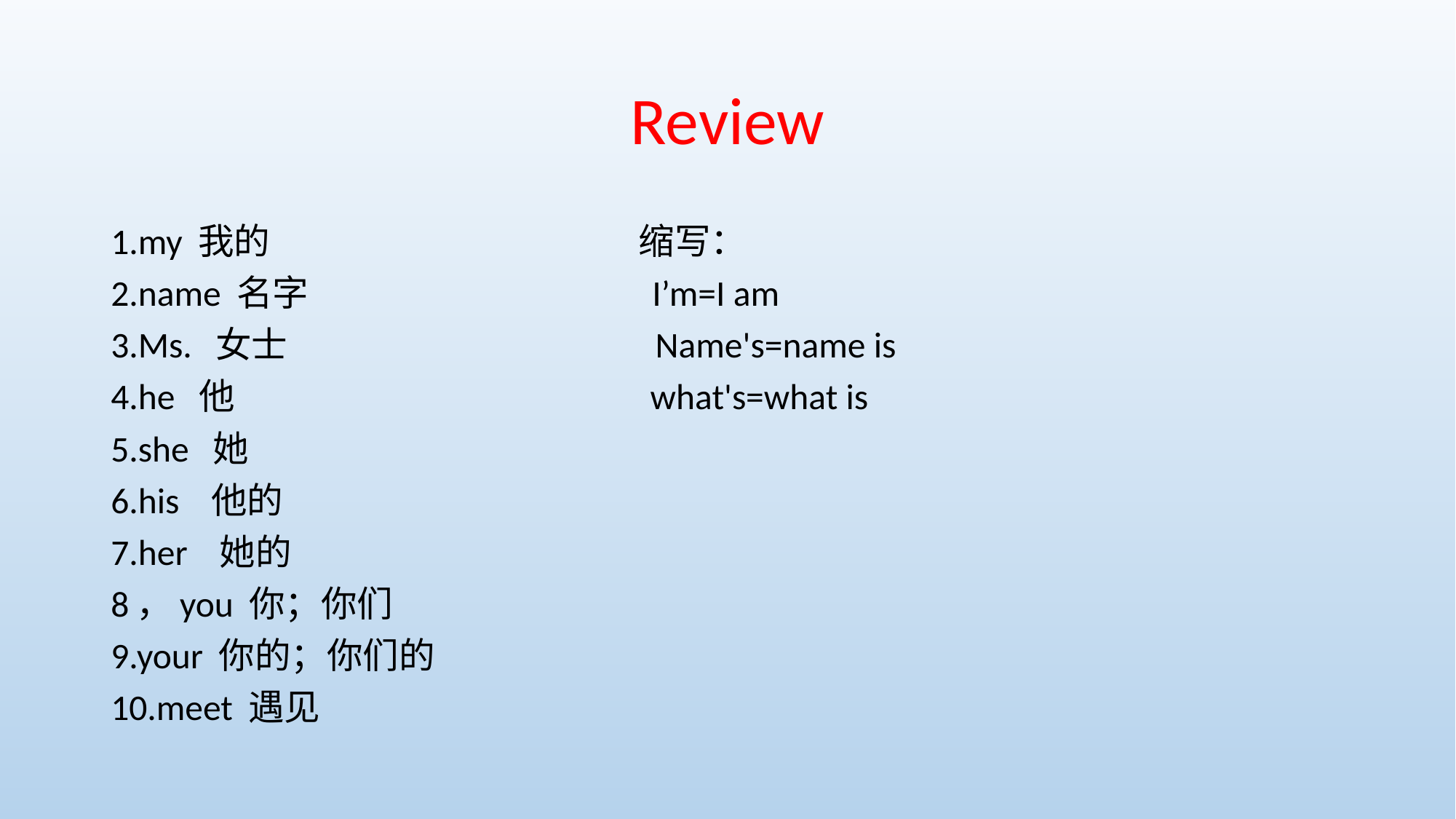

# Review
1.my 我的                                              缩写：
2.name 名字                                          I’m=I am
3.Ms.  女士                                             Name's=name is
4.he  他                                                   what's=what is
5.she  她
6.his   他的
7.her   她的
8，you 你；你们
9.your 你的；你们的
10.meet 遇见